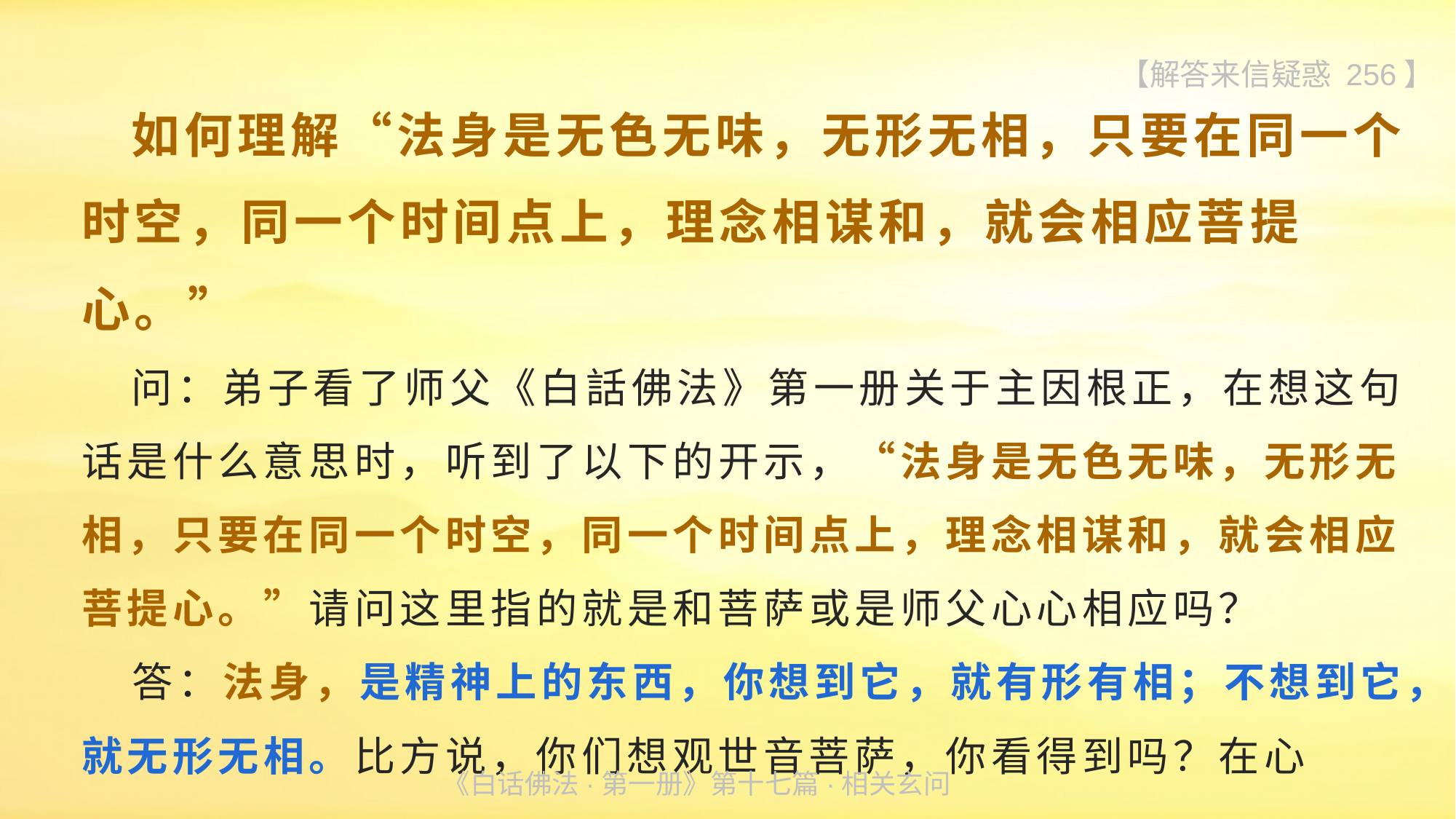

【解答来信疑惑 256】
   如何理解“法身是无色无味，无形无相，只要在同一个时空，同一个时间点上，理念相谋和，就会相应菩提心。”
   问：弟子看了师父《白話佛法》第一册关于主因根正，在想这句话是什么意思时，听到了以下的开示，“法身是无色无味，无形无相，只要在同一个时空，同一个时间点上，理念相谋和，就会相应菩提心。”请问这里指的就是和菩萨或是师父心心相应吗？
   答：法身，是精神上的东西，你想到它，就有形有相；不想到它，就无形无相。比方说，你们想观世音菩萨，你看得到吗？在心
《白话佛法·第一册》第十七篇·相关玄问